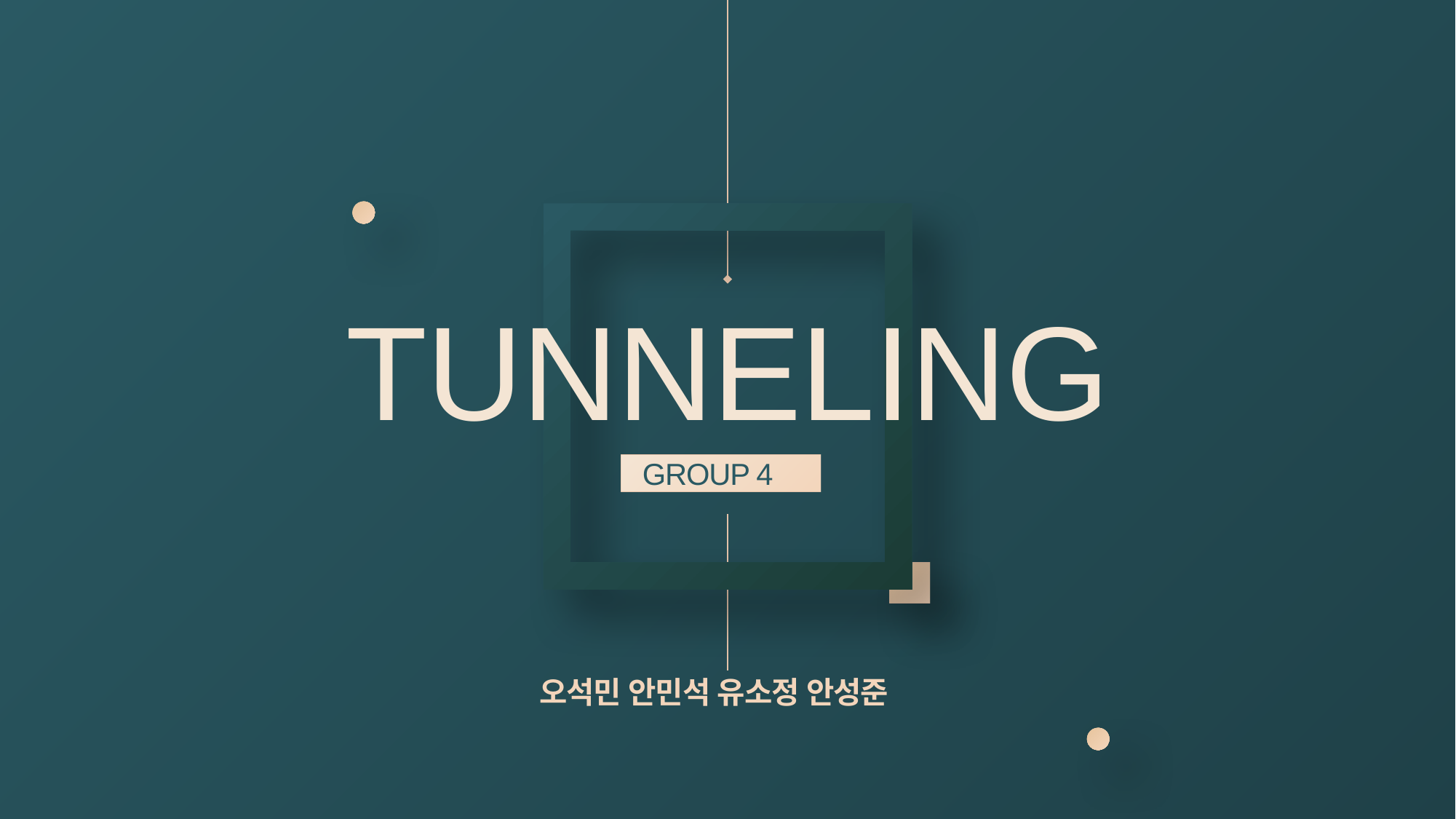

# TUNNELING
GROUP 4

오석민 안민석 유소정 안성준